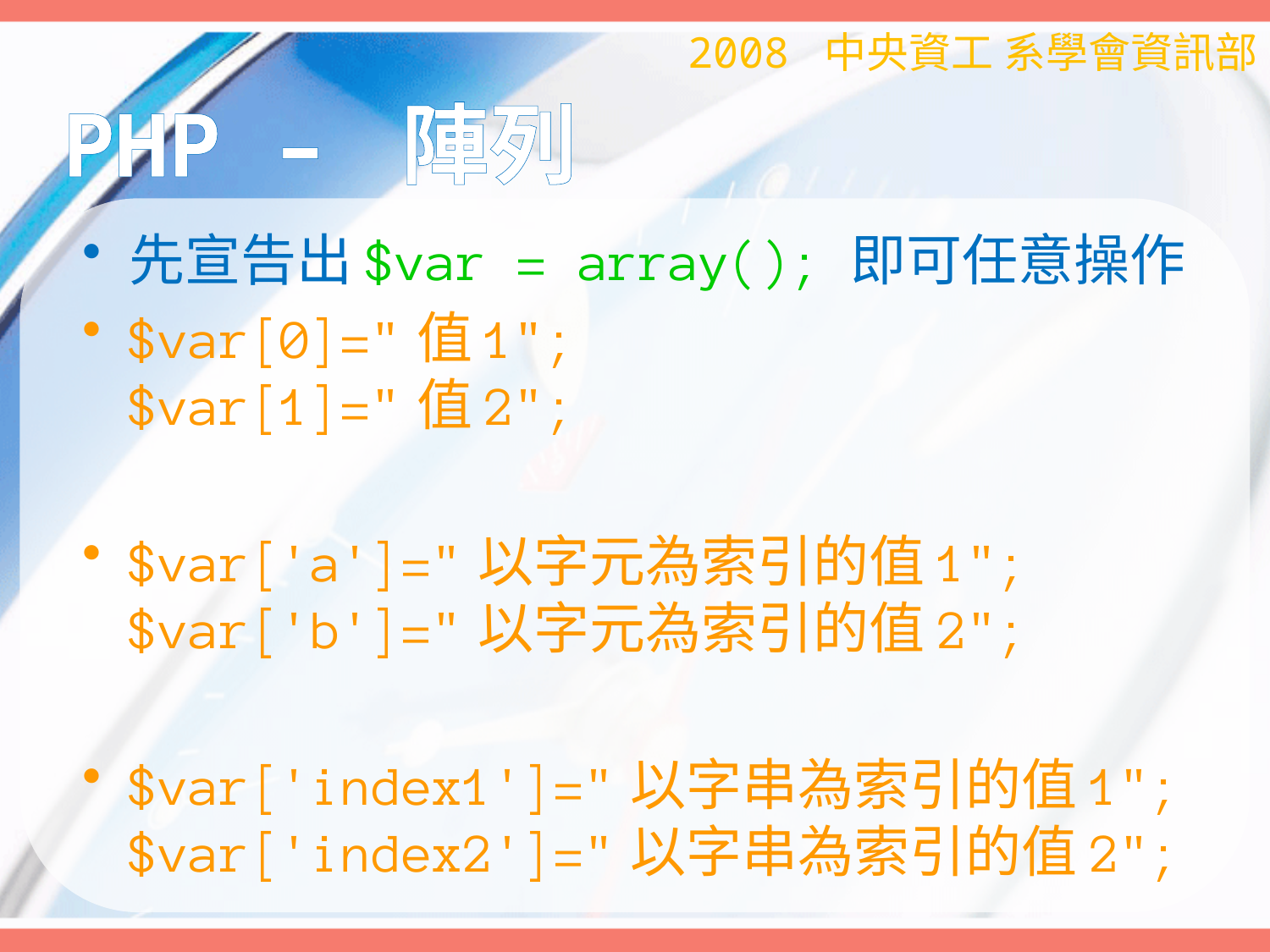

2008 中央資工 系學會資訊部
# PHP – 陣列

先宣告出$var = array(); 即可任意操作
$var[0]="值1";
$var[1]="值2";

$var['a']="以字元為索引的值1";
$var['b']="以字元為索引的值2";

$var['index1']="以字串為索引的值1";
$var['index2']="以字串為索引的值2";